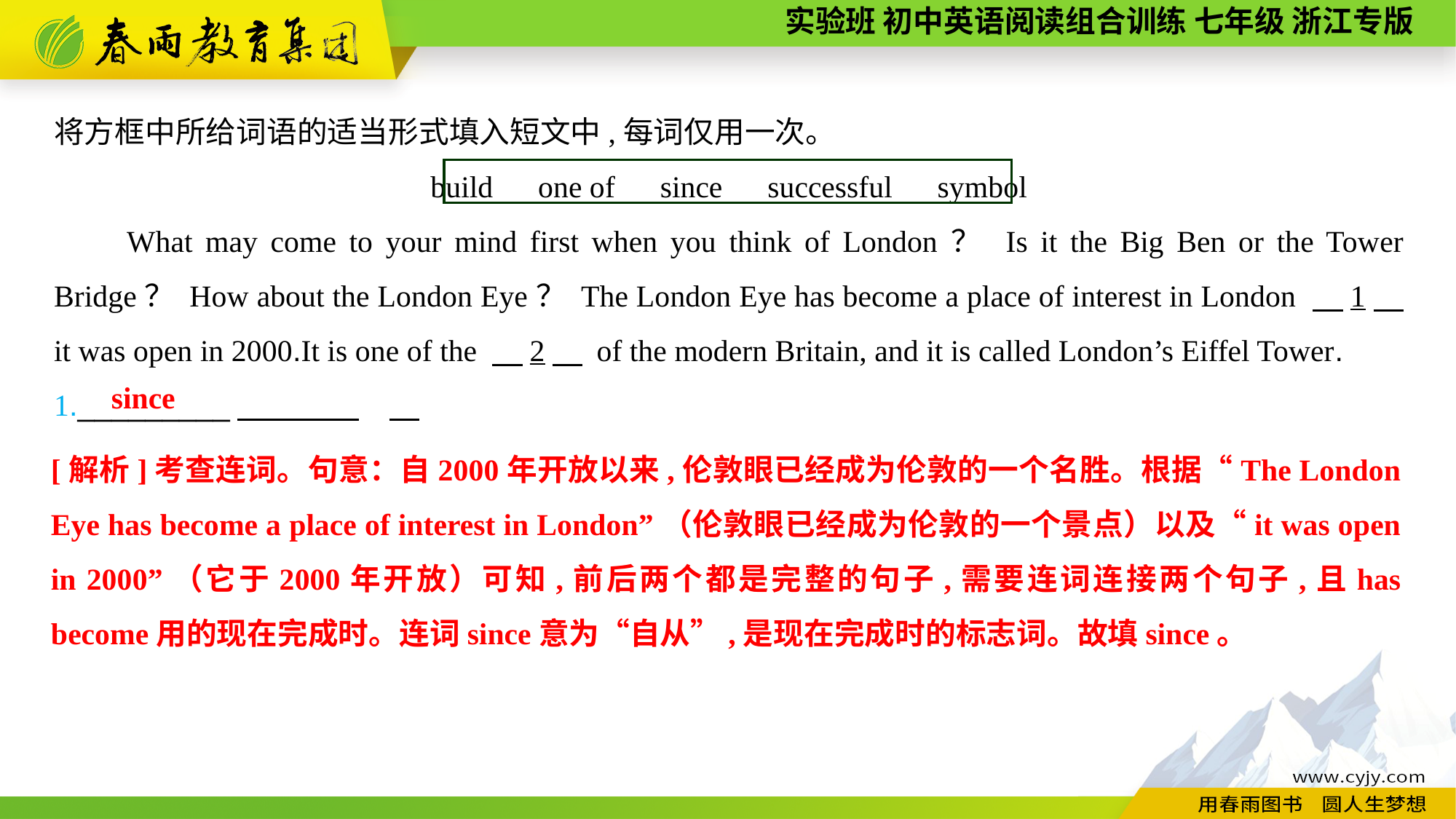

将方框中所给词语的适当形式填入短文中,每词仅用一次。
build　one of　since　successful　symbol
What may come to your mind first when you think of London？ Is it the Big Ben or the Tower Bridge？ How about the London Eye？ The London Eye has become a place of interest in London 　1　 it was open in 2000.It is one of the 　2　 of the modern Britain, and it is called London’s Eiffel Tower.
1._________

since
[解析]考查连词。句意：自2000年开放以来,伦敦眼已经成为伦敦的一个名胜。根据“The London Eye has become a place of interest in London”（伦敦眼已经成为伦敦的一个景点）以及“it was open in 2000”（它于2000年开放）可知,前后两个都是完整的句子,需要连词连接两个句子,且has become用的现在完成时。连词since意为“自从”,是现在完成时的标志词。故填since。